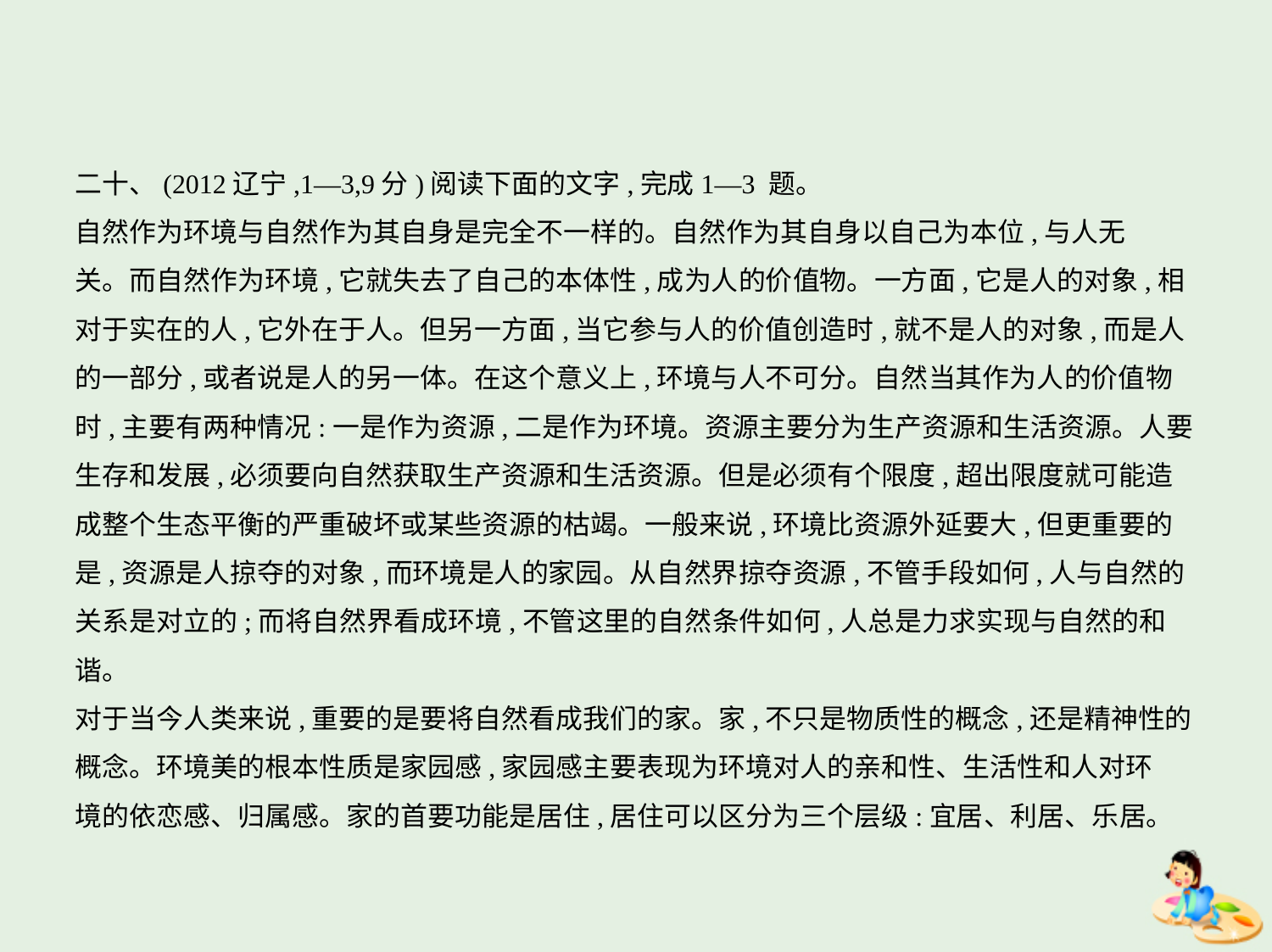

二十、(2012辽宁,1—3,9分)阅读下面的文字,完成1—3 题。
自然作为环境与自然作为其自身是完全不一样的。自然作为其自身以自己为本位,与人无
关。而自然作为环境,它就失去了自己的本体性,成为人的价值物。一方面,它是人的对象,相
对于实在的人,它外在于人。但另一方面,当它参与人的价值创造时,就不是人的对象,而是人
的一部分,或者说是人的另一体。在这个意义上,环境与人不可分。自然当其作为人的价值物
时,主要有两种情况:一是作为资源,二是作为环境。资源主要分为生产资源和生活资源。人要
生存和发展,必须要向自然获取生产资源和生活资源。但是必须有个限度,超出限度就可能造
成整个生态平衡的严重破坏或某些资源的枯竭。一般来说,环境比资源外延要大,但更重要的
是,资源是人掠夺的对象,而环境是人的家园。从自然界掠夺资源,不管手段如何,人与自然的
关系是对立的;而将自然界看成环境,不管这里的自然条件如何,人总是力求实现与自然的和
谐。
对于当今人类来说,重要的是要将自然看成我们的家。家,不只是物质性的概念,还是精神性的
概念。环境美的根本性质是家园感,家园感主要表现为环境对人的亲和性、生活性和人对环
境的依恋感、归属感。家的首要功能是居住,居住可以区分为三个层级:宜居、利居、乐居。